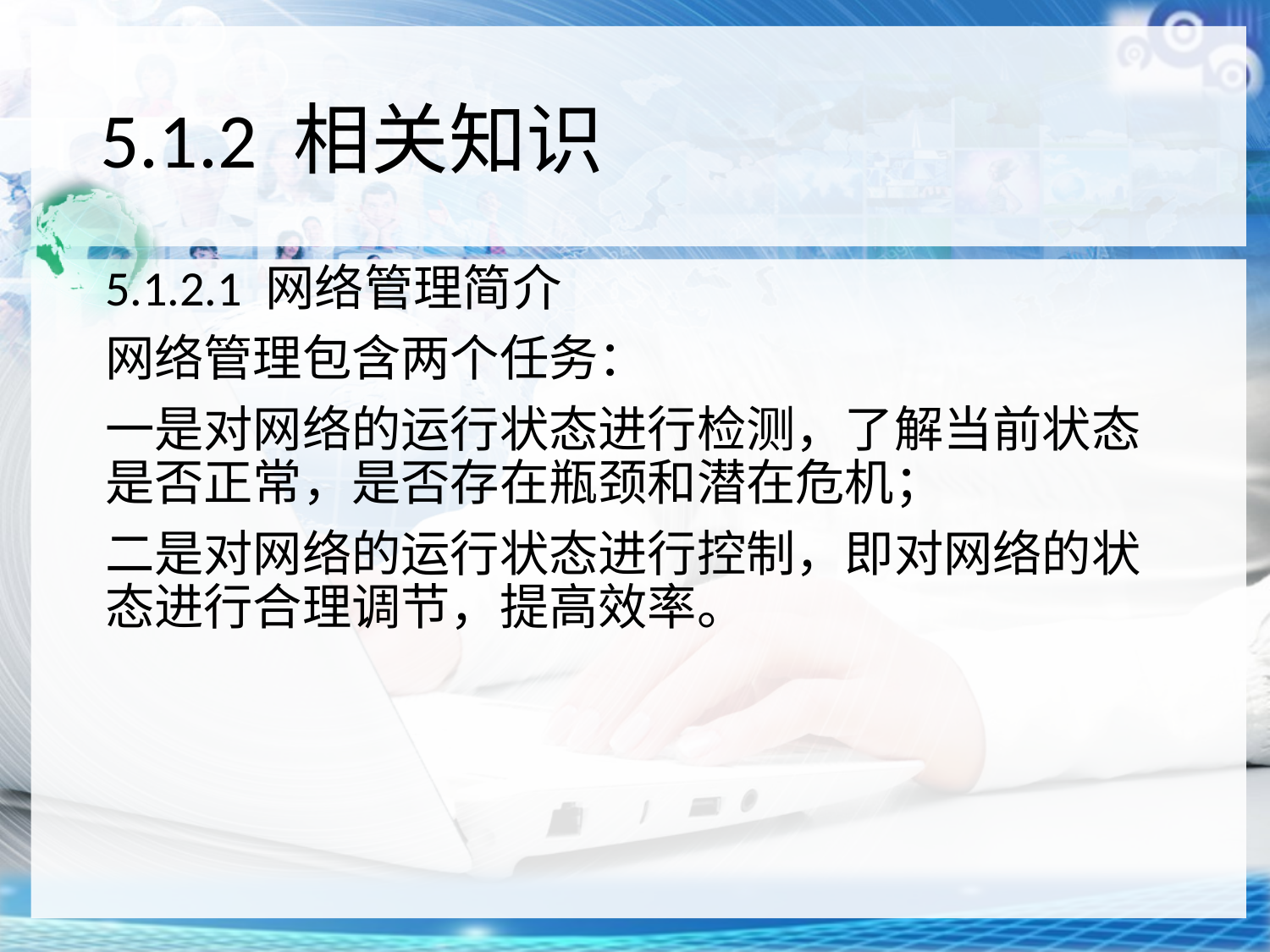

# 5.1.2 相关知识
5.1.2.1 网络管理简介
网络管理包含两个任务：
一是对网络的运行状态进行检测，了解当前状态是否正常，是否存在瓶颈和潜在危机；
二是对网络的运行状态进行控制，即对网络的状态进行合理调节，提高效率。